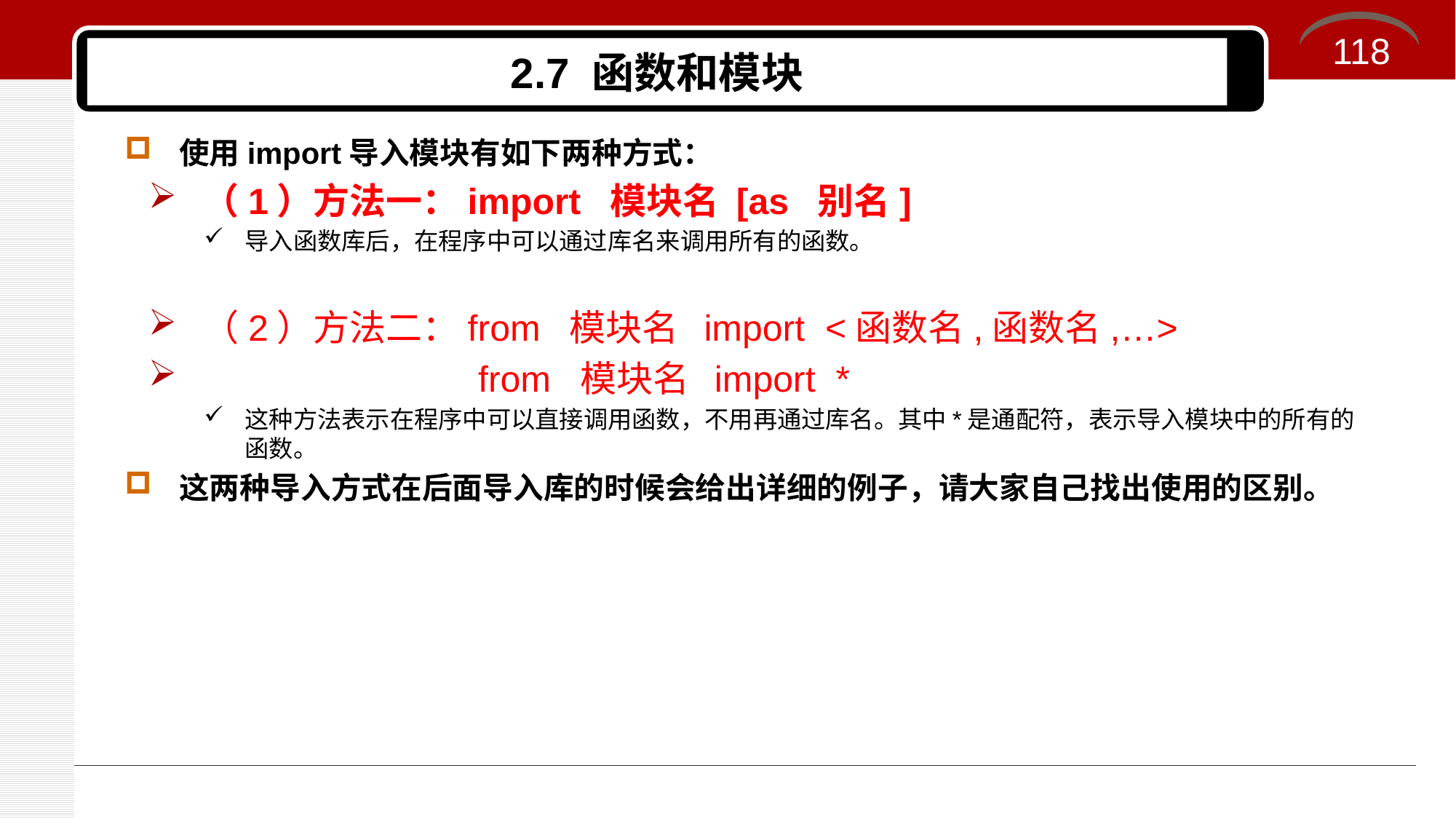

118
# 2.7 函数和模块
使用import导入模块有如下两种方式：
（1）方法一：import  模块名 [as  别名]
导入函数库后，在程序中可以通过库名来调用所有的函数。

（2）方法二：from  模块名  import  <函数名,函数名,…>
                           from  模块名  import  *
这种方法表示在程序中可以直接调用函数，不用再通过库名。其中*是通配符，表示导入模块中的所有的函数。
这两种导入方式在后面导入库的时候会给出详细的例子，请大家自己找出使用的区别。